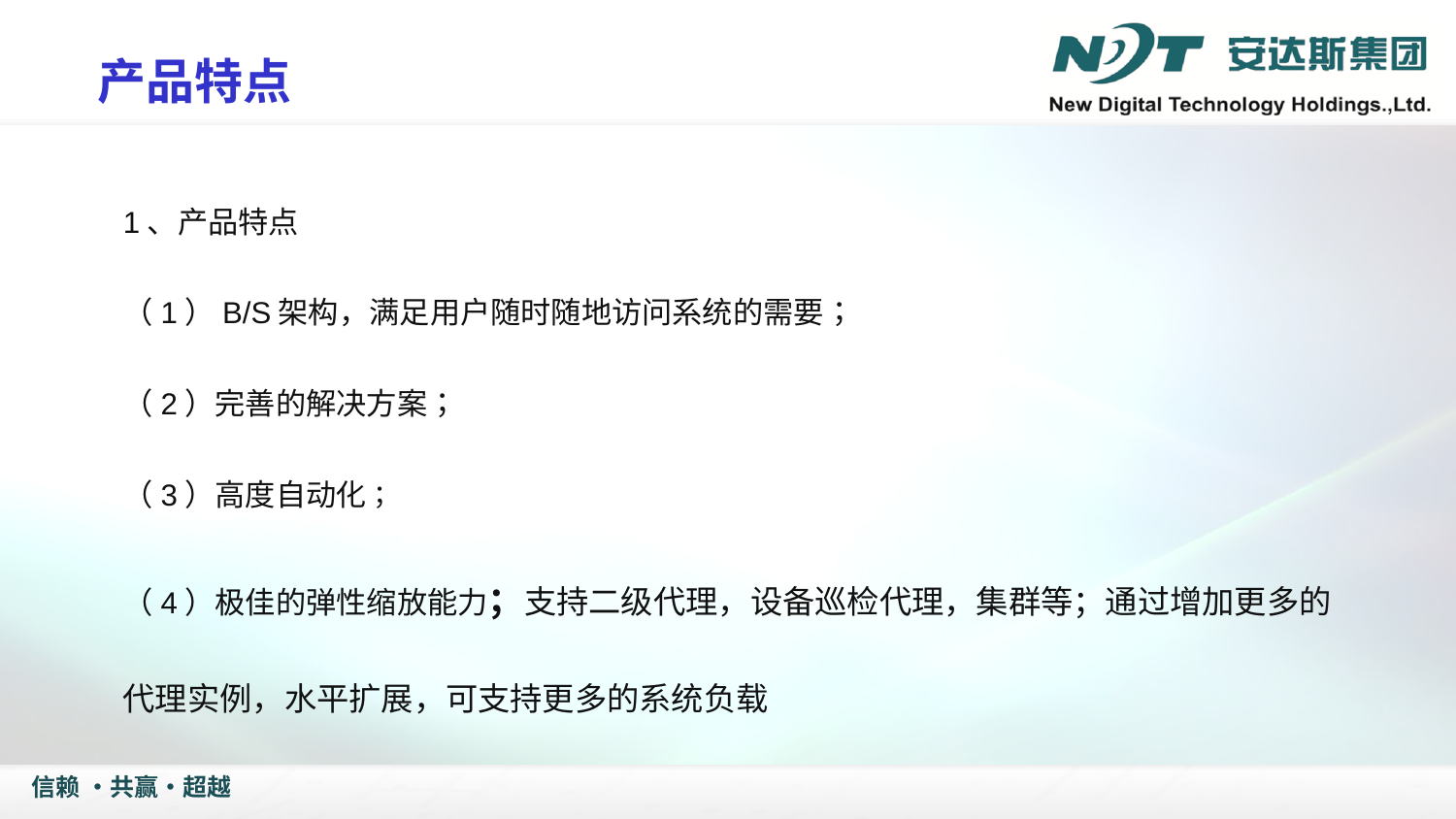

产品特点
1、产品特点
（1）B/S架构，满足用户随时随地访问系统的需要；
（2）完善的解决方案；
（3）高度自动化；
（4）极佳的弹性缩放能力；支持二级代理，设备巡检代理，集群等；通过增加更多的代理实例，水平扩展，可支持更多的系统负载